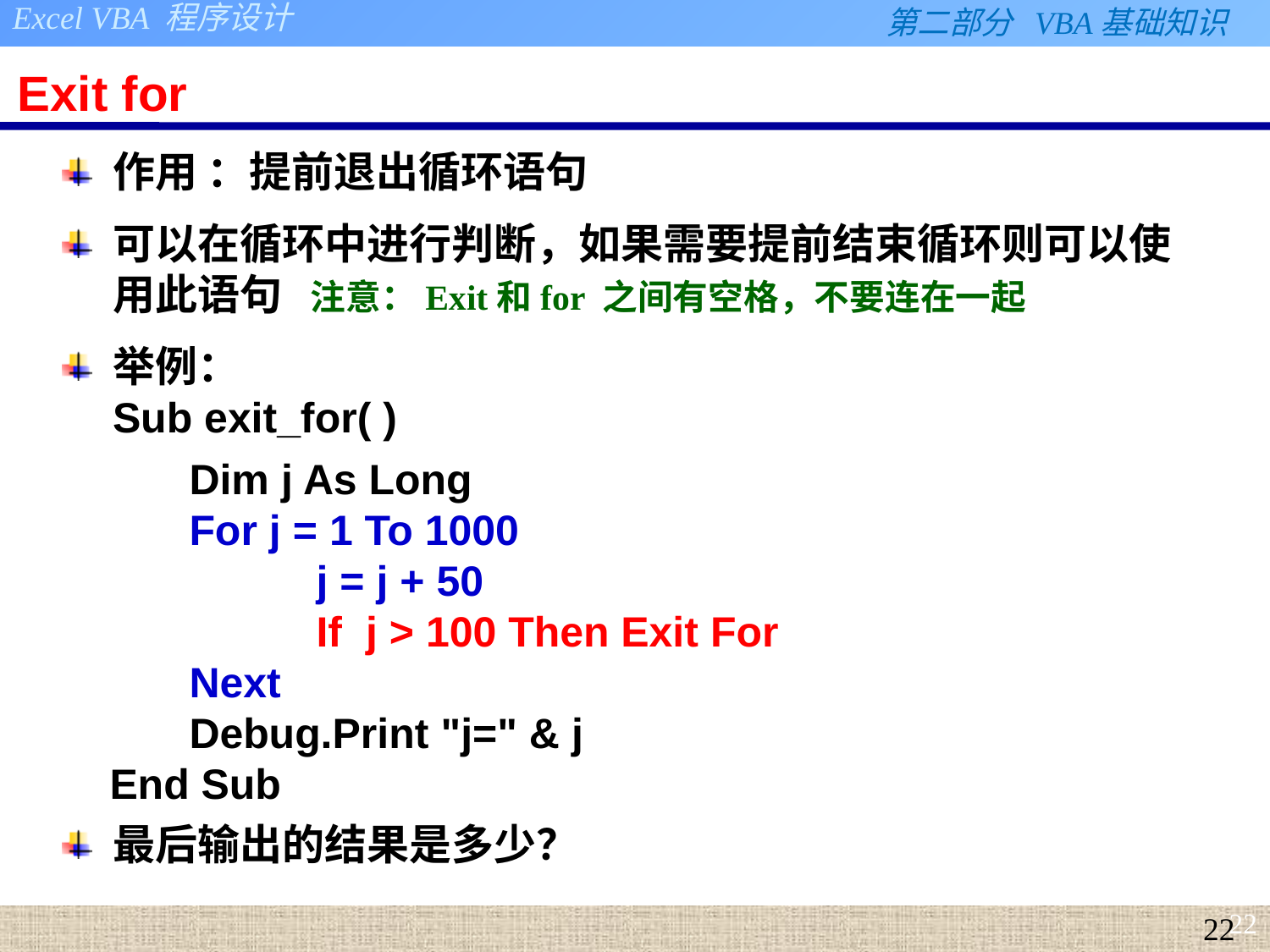

# Exit for
作用 ：提前退出循环语句
可以在循环中进行判断，如果需要提前结束循环则可以使用此语句   注意：Exit和for 之间有空格，不要连在一起
举例：
Sub exit_for( )
    	Dim j As Long
    	For j = 1 To 1000
        		j = j + 50
        		If  j > 100 Then Exit For
    	Next
    	Debug.Print "j=" & j
    End Sub
最后输出的结果是多少？
22